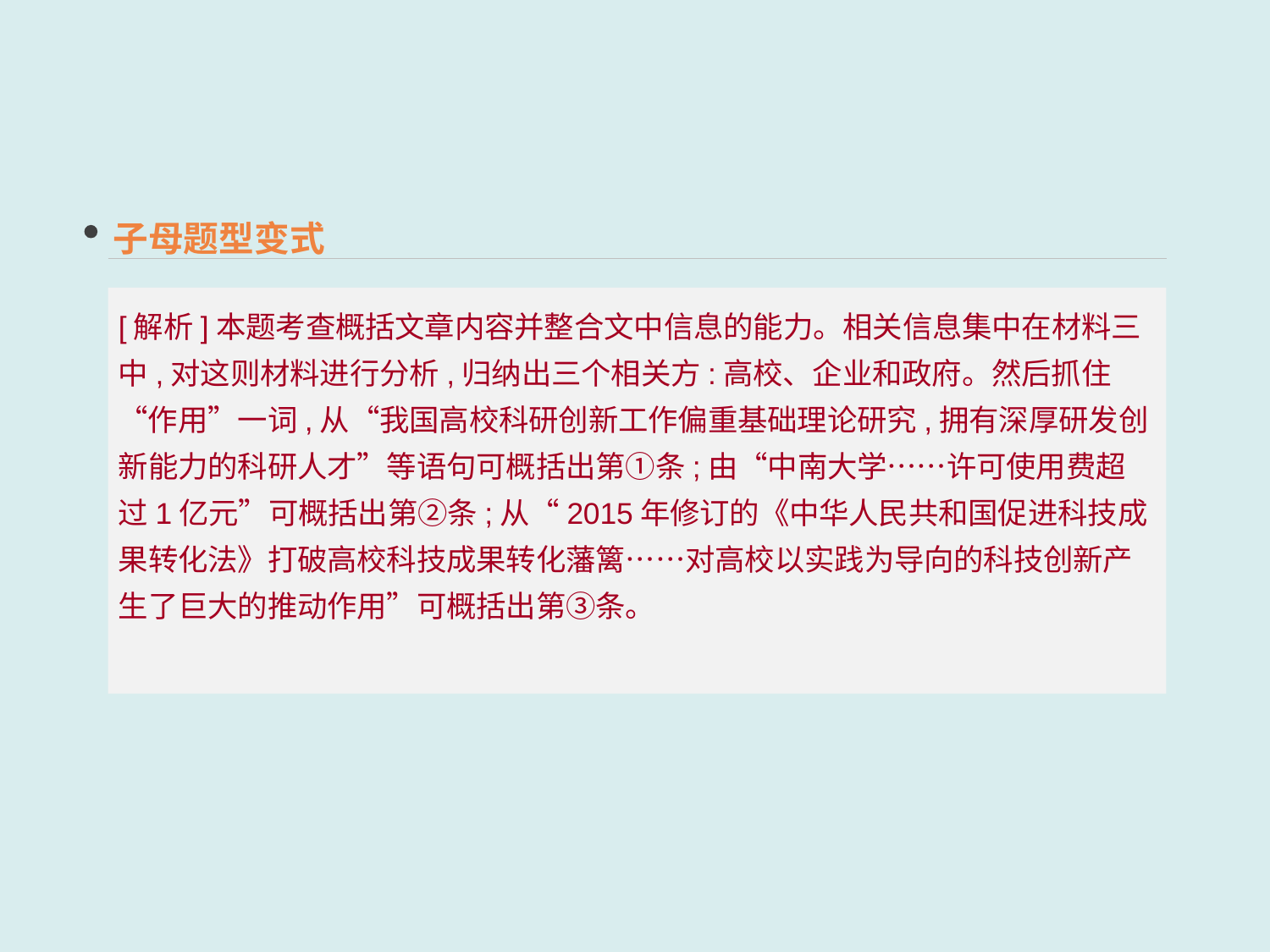

子母题型变式

[解析]本题考查概括文章内容并整合文中信息的能力。相关信息集中在材料三中,对这则材料进行分析,归纳出三个相关方:高校、企业和政府。然后抓住“作用”一词,从“我国高校科研创新工作偏重基础理论研究,拥有深厚研发创新能力的科研人才”等语句可概括出第①条;由“中南大学……许可使用费超过1亿元”可概括出第②条;从“2015年修订的《中华人民共和国促进科技成果转化法》打破高校科技成果转化藩篱……对高校以实践为导向的科技创新产生了巨大的推动作用”可概括出第③条。